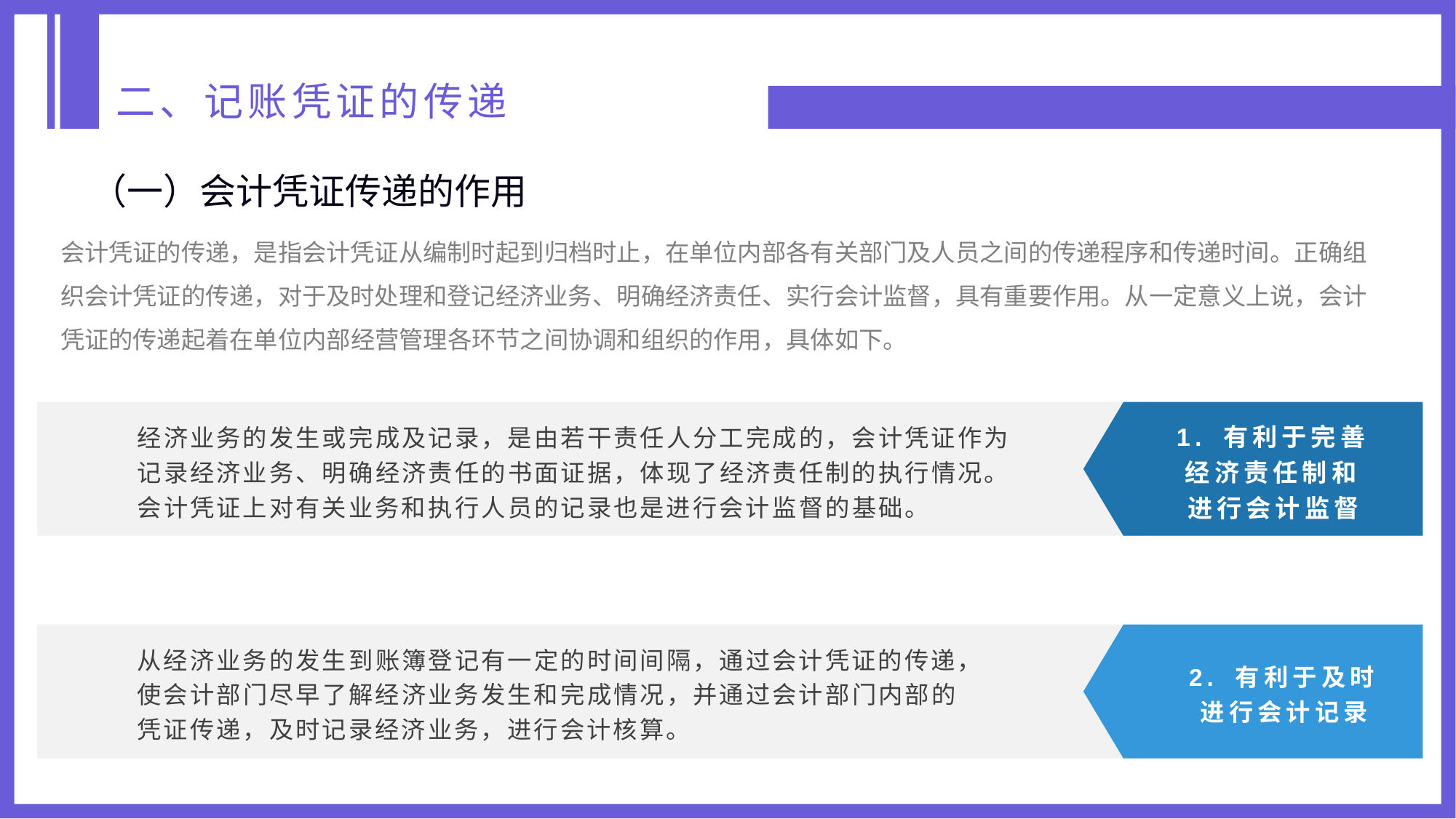

二、记账凭证的传递
（一）会计凭证传递的作用
会计凭证的传递，是指会计凭证从编制时起到归档时止，在单位内部各有关部门及人员之间的传递程序和传递时间。正确组织会计凭证的传递，对于及时处理和登记经济业务、明确经济责任、实行会计监督，具有重要作用。从一定意义上说，会计凭证的传递起着在单位内部经营管理各环节之间协调和组织的作用，具体如下。
经济业务的发生或完成及记录，是由若干责任人分工完成的，会计凭证作为记录经济业务、明确经济责任的书面证据，体现了经济责任制的执行情况。会计凭证上对有关业务和执行人员的记录也是进行会计监督的基础。

1. 有利于完善经济责任制和进行会计监督

从经济业务的发生到账簿登记有一定的时间间隔，通过会计凭证的传递，使会计部门尽早了解经济业务发生和完成情况，并通过会计部门内部的凭证传递，及时记录经济业务，进行会计核算。

2. 有利于及时进行会计记录